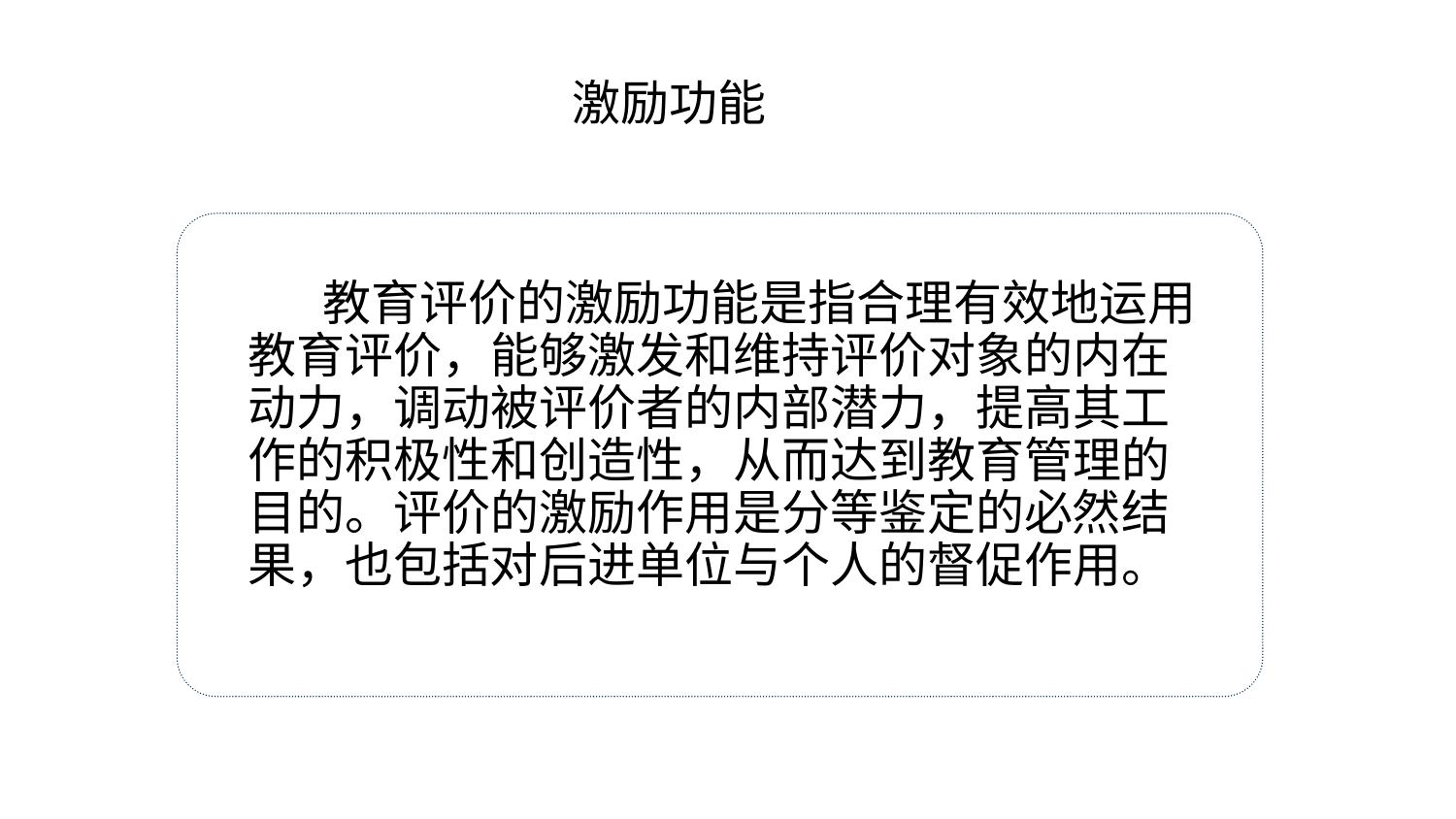

激励功能

      教育评价的激励功能是指合理有效地运用教育评价，能够激发和维持评价对象的内在动力，调动被评价者的内部潜力，提高其工作的积极性和创造性，从而达到教育管理的目的。评价的激励作用是分等鉴定的必然结果，也包括对后进单位与个人的督促作用。